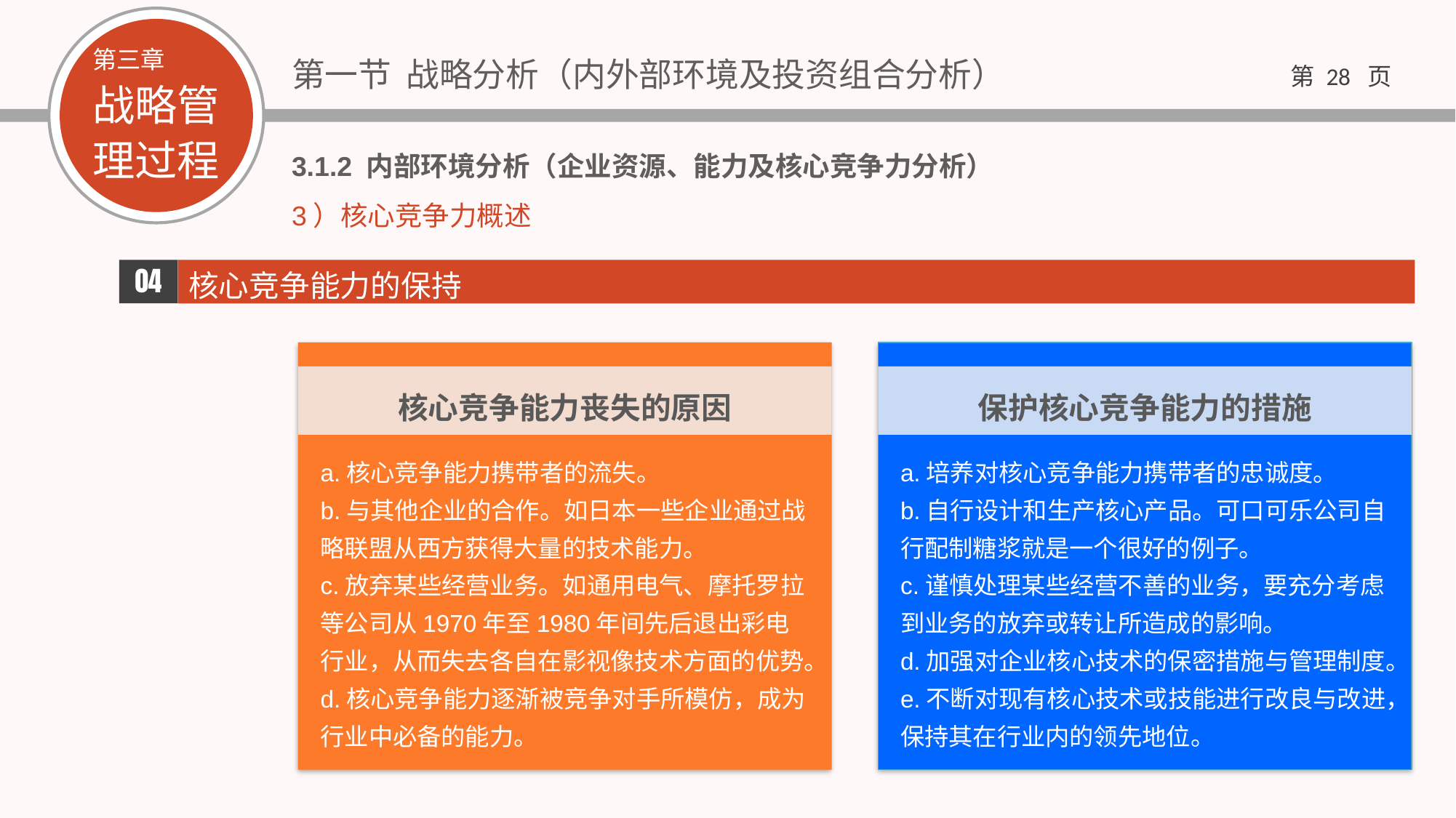

3.1.2 内部环境分析（企业资源、能力及核心竞争力分析）
3）核心竞争力概述
核心竞争能力的保持
04

核心竞争能力丧失的原因
a.核心竞争能力携带者的流失。
b.与其他企业的合作。如日本一些企业通过战略联盟从西方获得大量的技术能力。
c.放弃某些经营业务。如通用电气、摩托罗拉等公司从1970年至1980年间先后退出彩电行业，从而失去各自在影视像技术方面的优势。
d.核心竞争能力逐渐被竞争对手所模仿，成为行业中必备的能力。

保护核心竞争能力的措施
a.培养对核心竞争能力携带者的忠诚度。
b.自行设计和生产核心产品。可口可乐公司自行配制糖浆就是一个很好的例子。
c.谨慎处理某些经营不善的业务，要充分考虑到业务的放弃或转让所造成的影响。
d.加强对企业核心技术的保密措施与管理制度。
e.不断对现有核心技术或技能进行改良与改进，保持其在行业内的领先地位。